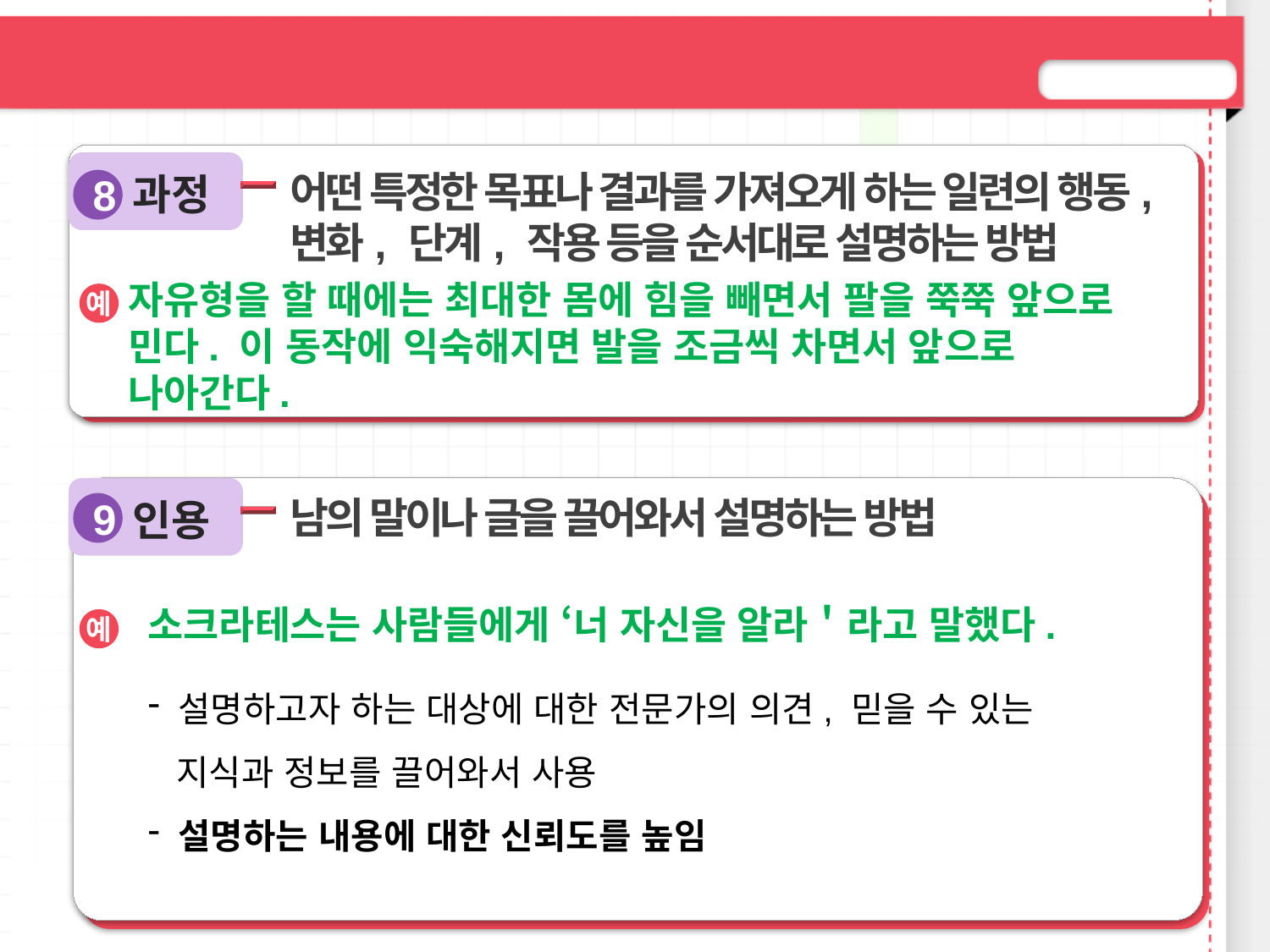

#

과정
어떤 특정한 목표나 결과를 가져오게 하는 일련의 행동, 변화, 단계, 작용 등을 순서대로 설명하는 방법

8
자유형을 할 때에는 최대한 몸에 힘을 빼면서 팔을 쭉쭉 앞으로 민다. 이 동작에 익숙해지면 발을 조금씩 차면서 앞으로 나아간다.
예

인용

남의 말이나 글을 끌어와서 설명하는 방법

9
 소크라테스는 사람들에게 ‘너 자신을 알라＇라고 말했다.
예
 설명하고자 하는 대상에 대한 전문가의 의견, 믿을 수 있는
  지식과 정보를 끌어와서 사용
 설명하는 내용에 대한 신뢰도를 높임